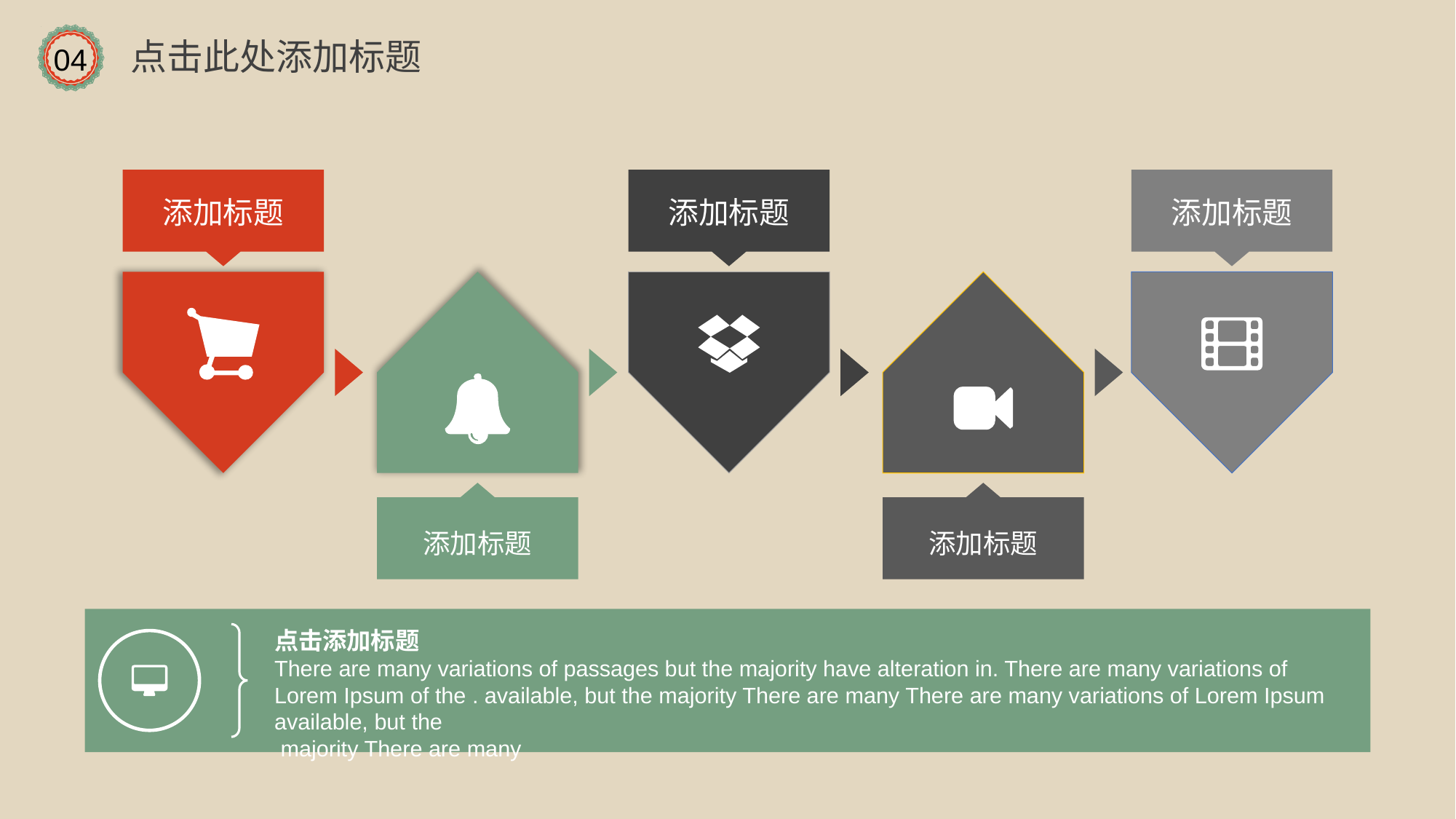

点击此处添加标题
04

添加标题

添加标题

添加标题

添加标题

添加标题

点击添加标题
There are many variations of passages but the majority have alteration in. There are many variations of Lorem Ipsum of the . available, but the majority There are many There are many variations of Lorem Ipsum available, but the
 majority There are many